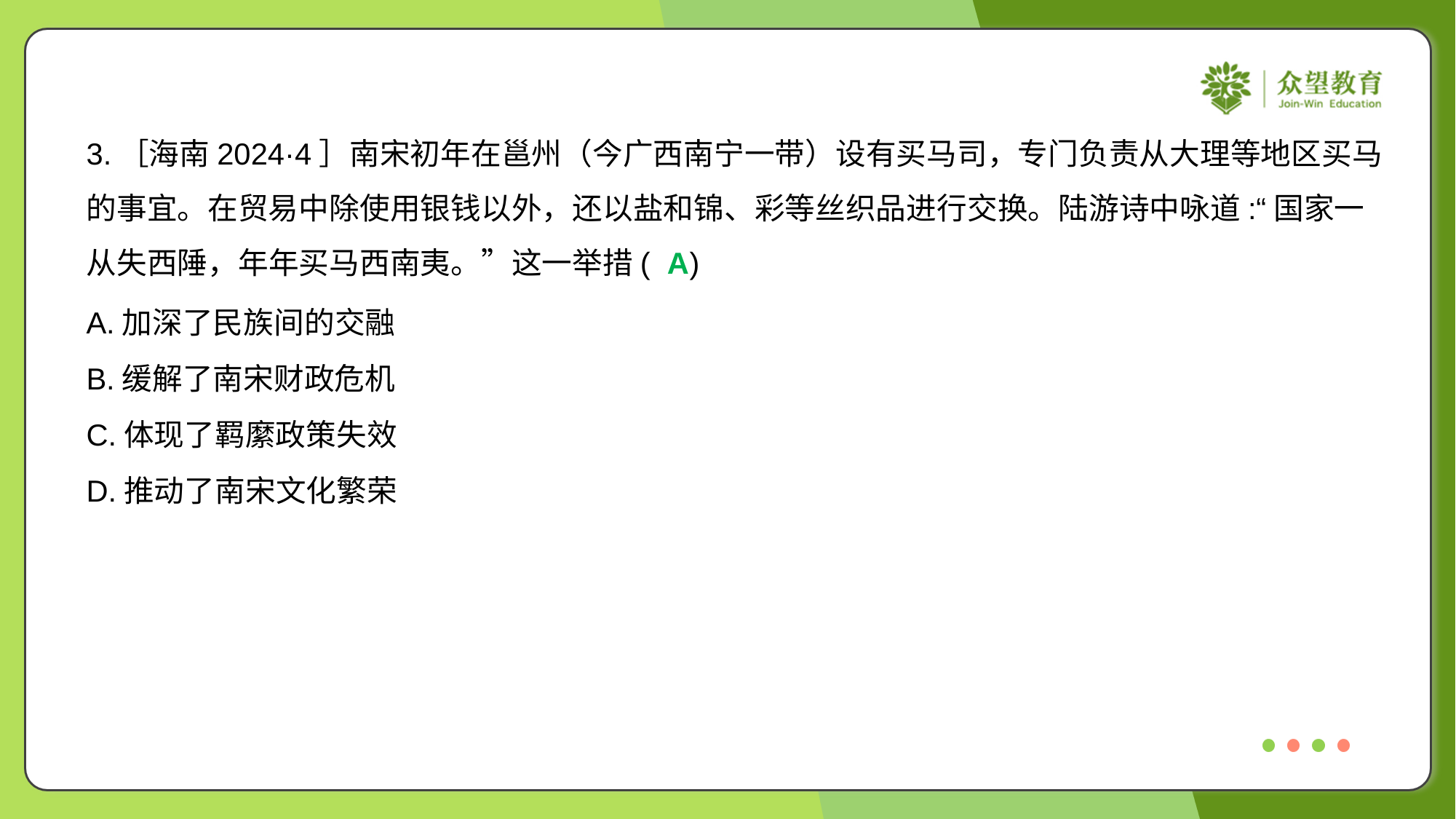

3.［海南2024·4］南宋初年在邕州（今广西南宁一带）设有买马司，专门负责从大理等地区买马
的事宜。在贸易中除使用银钱以外，还以盐和锦、彩等丝织品进行交换。陆游诗中咏道:“国家一
从失西陲，年年买马西南夷。”这一举措(     )
A
A.加深了民族间的交融
B.缓解了南宋财政危机
C.体现了羁縻政策失效
D.推动了南宋文化繁荣